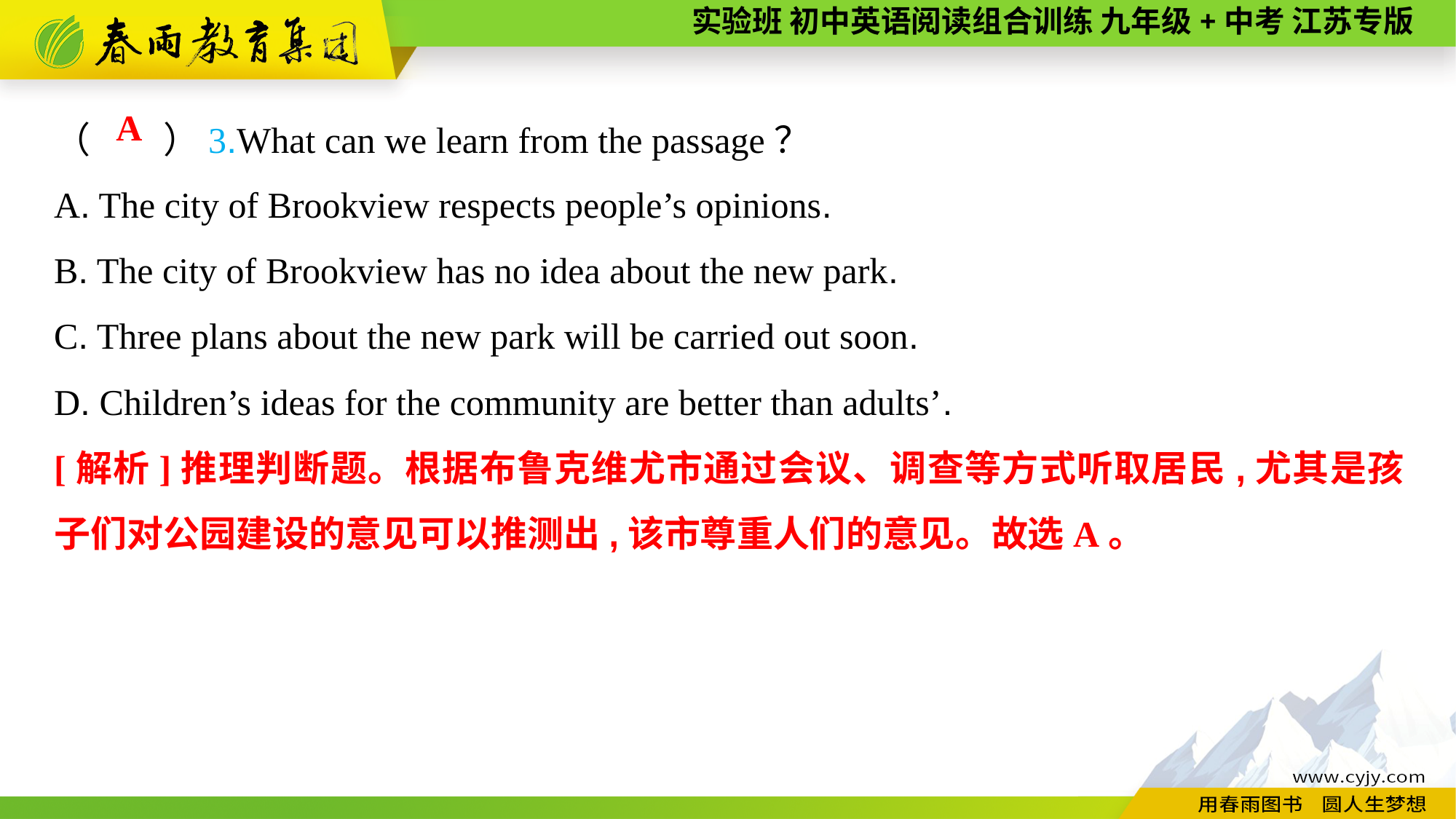

（　　）3.What can we learn from the passage？
A. The city of Brookview respects people’s opinions.
B. The city of Brookview has no idea about the new park.
C. Three plans about the new park will be carried out soon.
D. Children’s ideas for the community are better than adults’.
 A
[解析]推理判断题。根据布鲁克维尤市通过会议、调查等方式听取居民,尤其是孩子们对公园建设的意见可以推测出,该市尊重人们的意见。故选A。